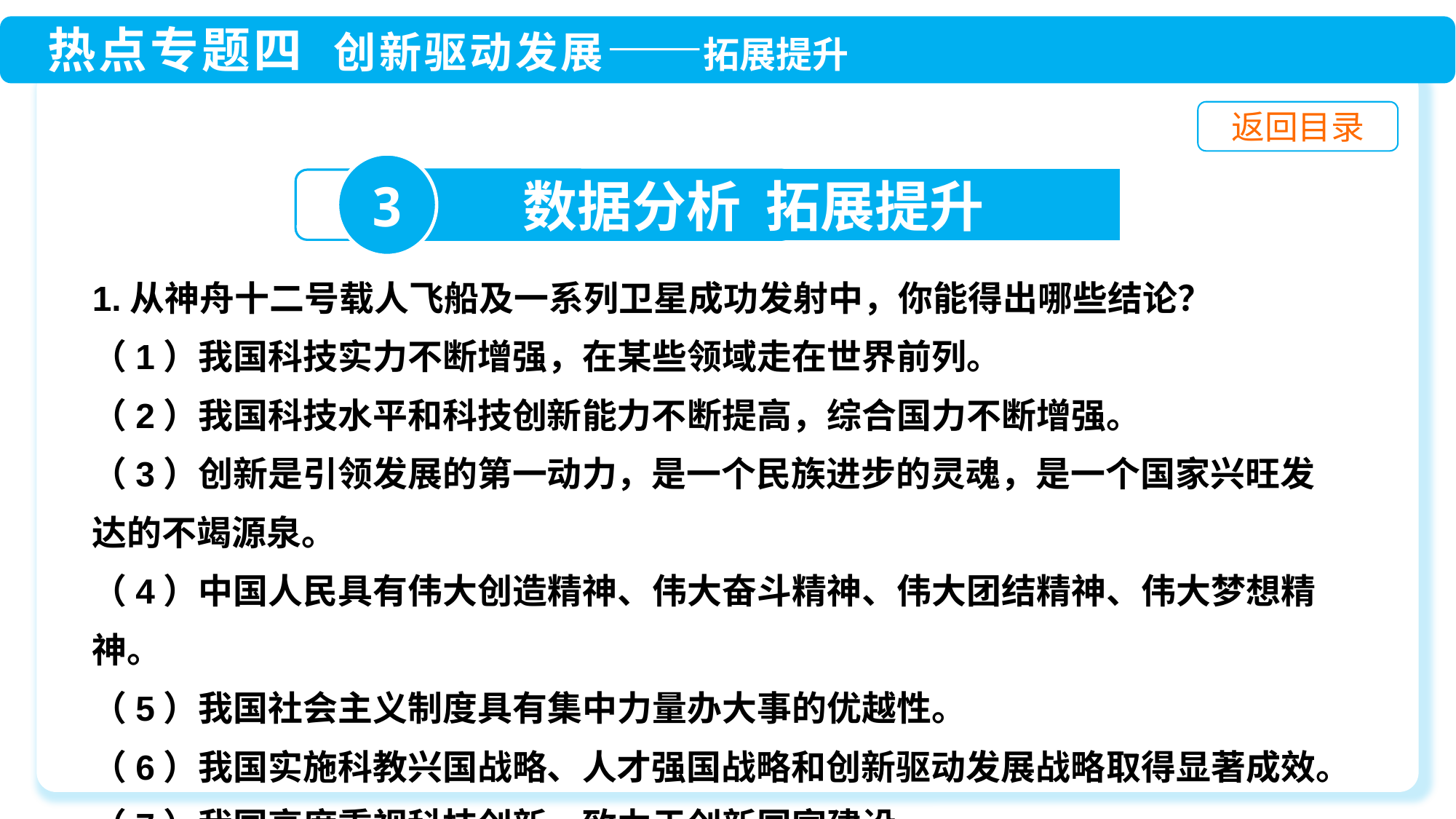

3

数据分析  拓展提升
1.从神舟十二号载人飞船及一系列卫星成功发射中，你能得出哪些结论？
（1）我国科技实力不断增强，在某些领域走在世界前列。
（2）我国科技水平和科技创新能力不断提高，综合国力不断增强。
（3）创新是引领发展的第一动力，是一个民族进步的灵魂，是一个国家兴旺发达的不竭源泉。
（4）中国人民具有伟大创造精神、伟大奋斗精神、伟大团结精神、伟大梦想精神。
（5）我国社会主义制度具有集中力量办大事的优越性。
（6）我国实施科教兴国战略、人才强国战略和创新驱动发展战略取得显著成效。
（7）我国高度重视科技创新，致力于创新国家建设。